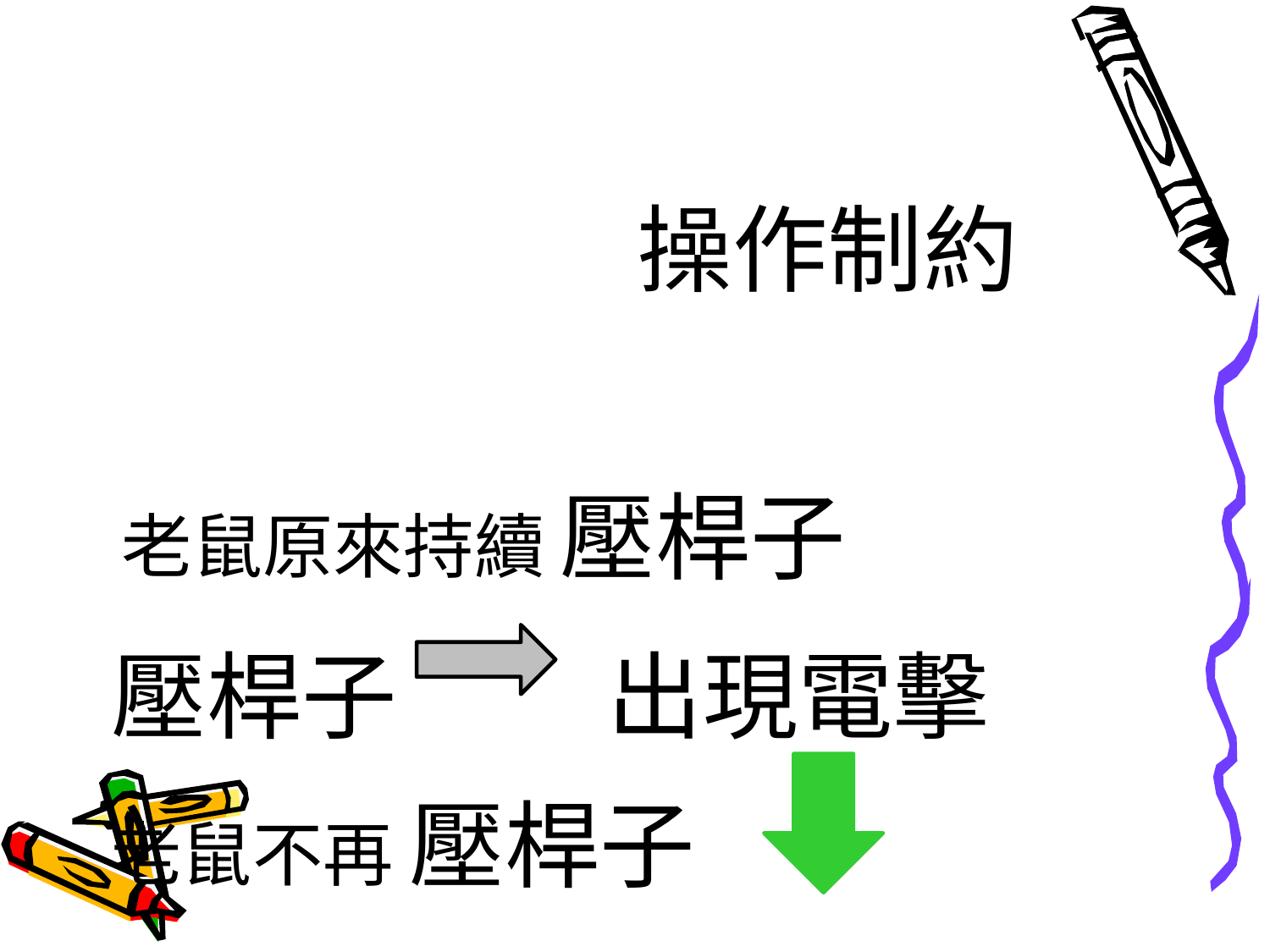

操作制約
老鼠原來持續 壓桿子
壓桿子
出現電擊

老鼠不再 壓桿子